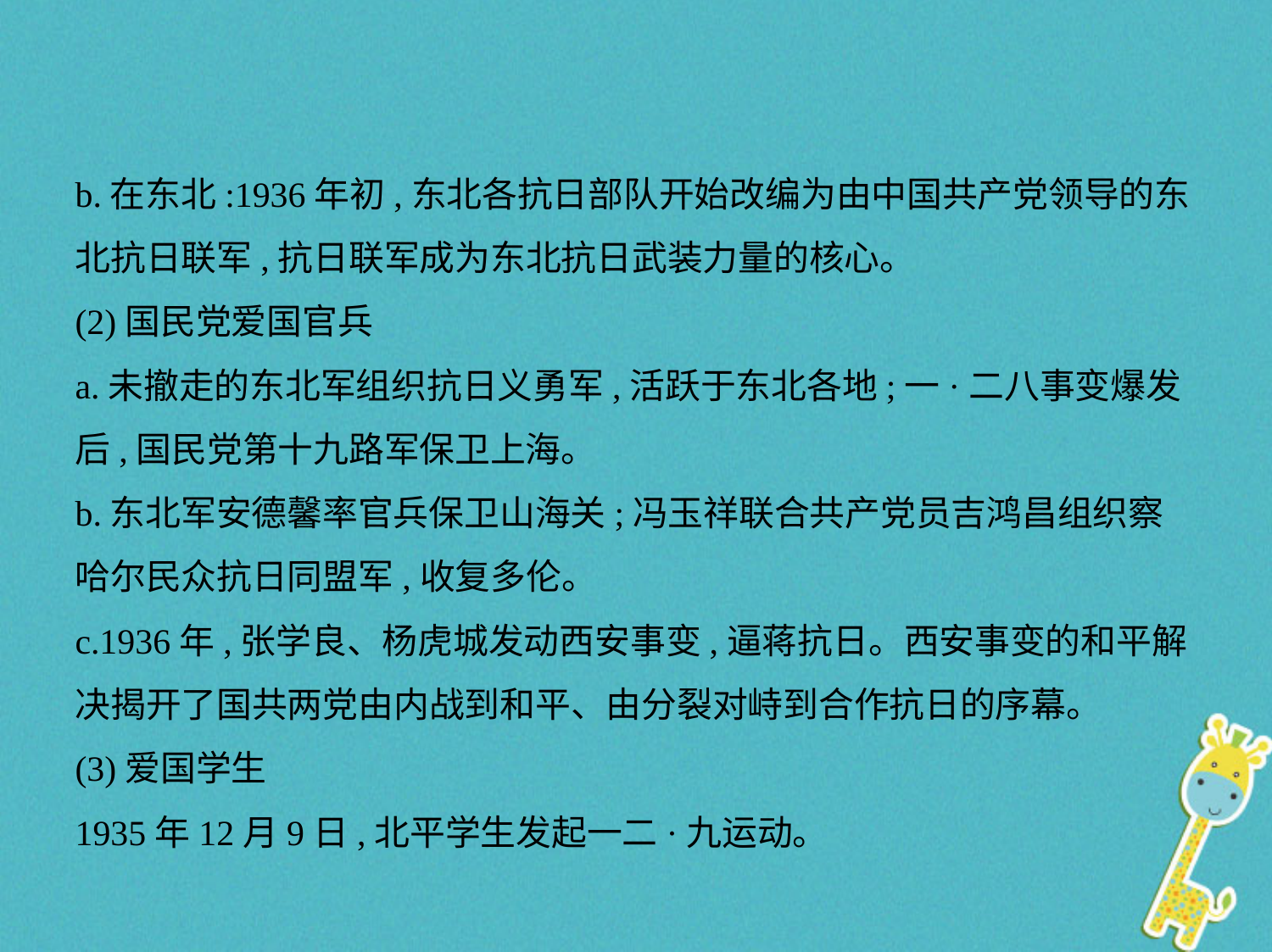

b.在东北:1936年初,东北各抗日部队开始改编为由中国共产党领导的东
北抗日联军,抗日联军成为东北抗日武装力量的核心。
(2)国民党爱国官兵
a.未撤走的东北军组织抗日义勇军,活跃于东北各地;一·二八事变爆发
后,国民党第十九路军保卫上海。
b.东北军安德馨率官兵保卫山海关;冯玉祥联合共产党员吉鸿昌组织察
哈尔民众抗日同盟军,收复多伦。
c.1936年,张学良、杨虎城发动西安事变,逼蒋抗日。西安事变的和平解
决揭开了国共两党由内战到和平、由分裂对峙到合作抗日的序幕。
(3)爱国学生
1935年12月9日,北平学生发起一二·九运动。